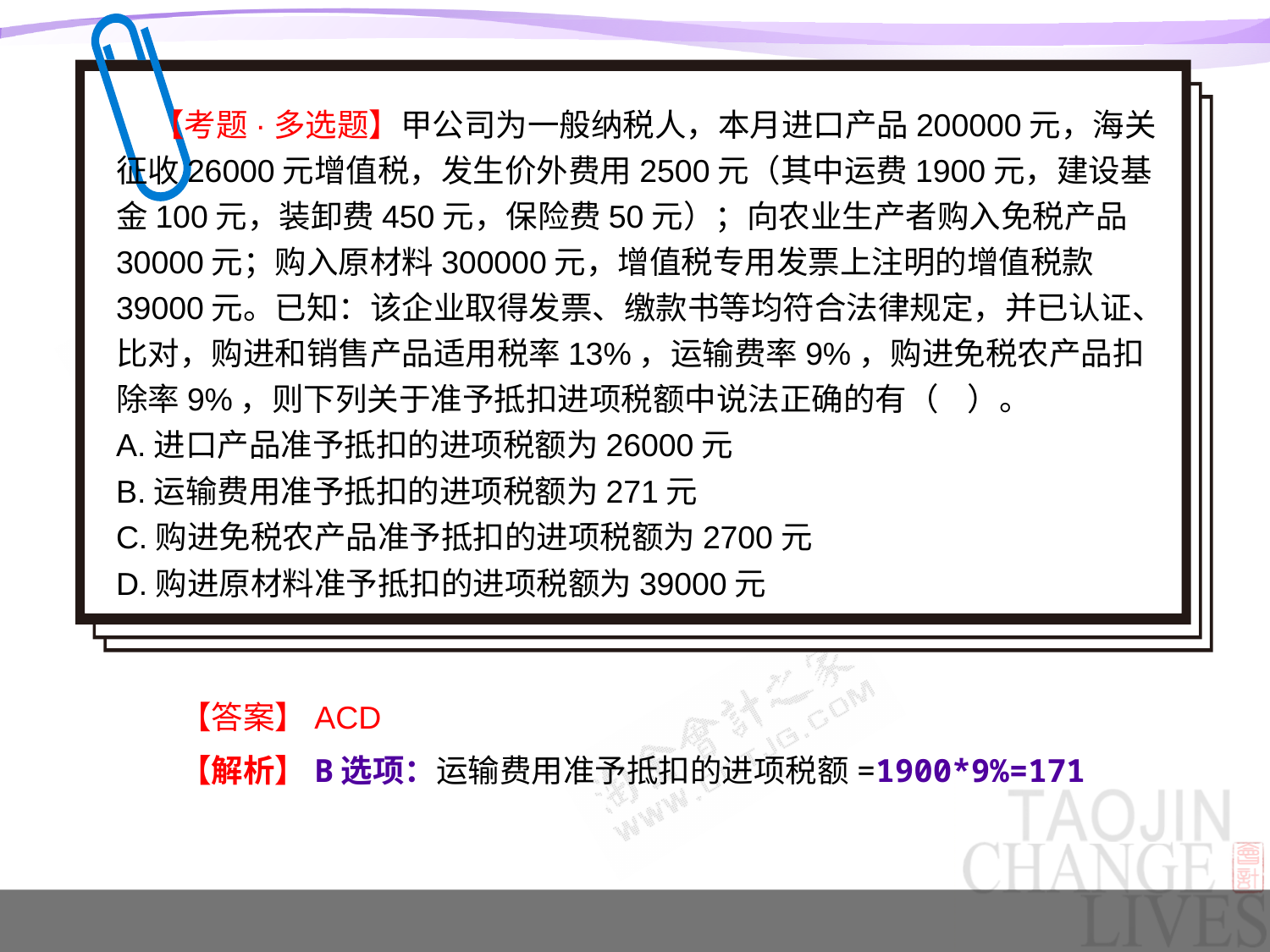

【考题·多选题】甲公司为一般纳税人，本月进口产品200000元，海关征收26000元增值税，发生价外费用2500元（其中运费1900元，建设基金100元，装卸费450元，保险费50元）；向农业生产者购入免税产品30000元；购入原材料300000元，增值税专用发票上注明的增值税款39000元。已知：该企业取得发票、缴款书等均符合法律规定，并已认证、比对，购进和销售产品适用税率13%，运输费率9%，购进免税农产品扣除率9%，则下列关于准予抵扣进项税额中说法正确的有（    ）。
A.进口产品准予抵扣的进项税额为26000元
B.运输费用准予抵扣的进项税额为271元
C.购进免税农产品准予抵扣的进项税额为2700元
D.购进原材料准予抵扣的进项税额为39000元
【答案】ACD
【解析】B选项：运输费用准予抵扣的进项税额=1900*9%=171